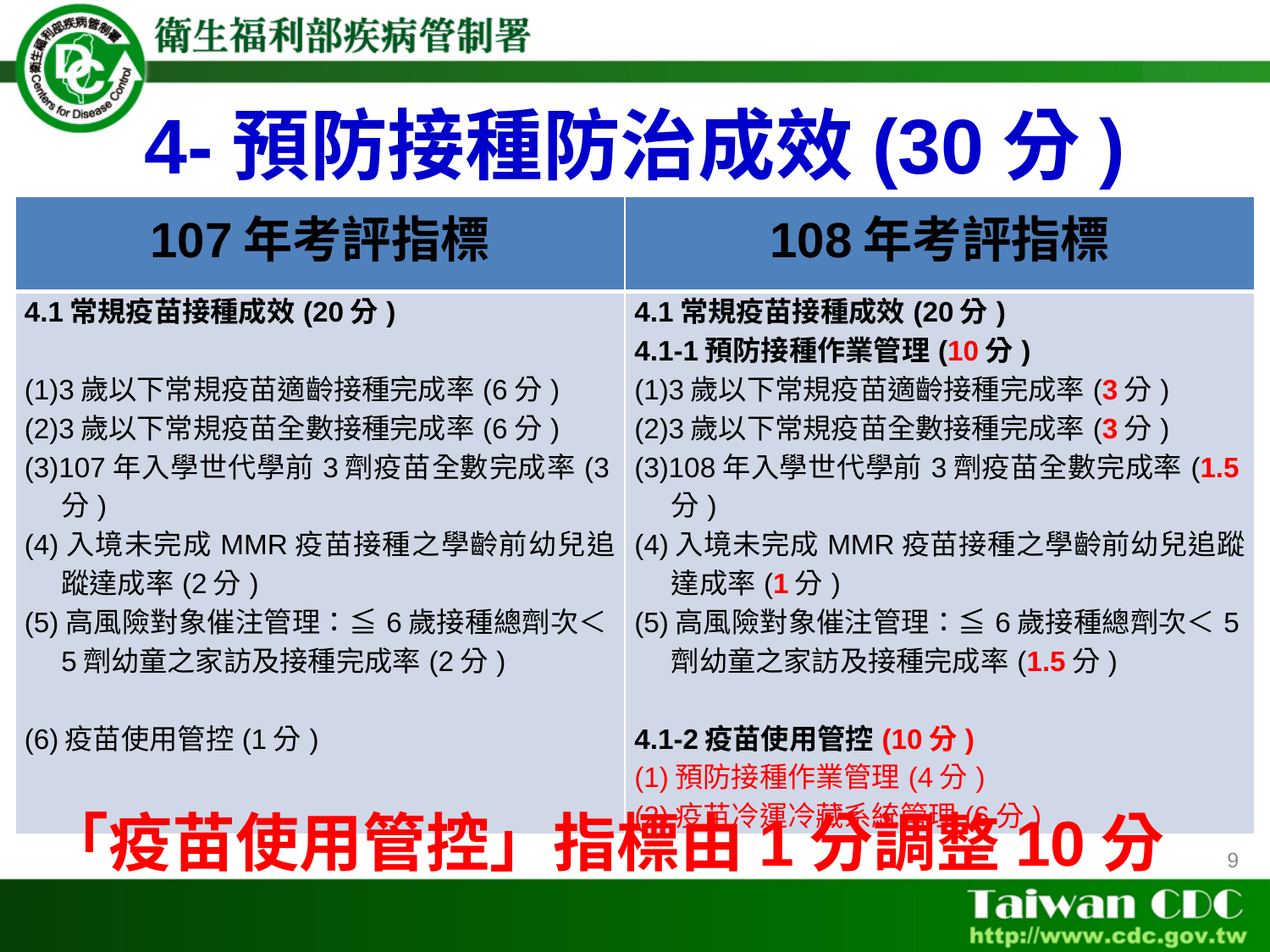

# 4-預防接種防治成效(30分)
| 107年考評指標 | 108年考評指標 |
| --- | --- |
| 4.1常規疫苗接種成效(20分) (1)3歲以下常規疫苗適齡接種完成率(6分) (2)3歲以下常規疫苗全數接種完成率(6分) (3)107年入學世代學前3劑疫苗全數完成率(3分) (4)入境未完成MMR疫苗接種之學齡前幼兒追蹤達成率(2分) (5)高風險對象催注管理：≦6歲接種總劑次＜5劑幼童之家訪及接種完成率(2分) (6)疫苗使用管控(1分) | 4.1常規疫苗接種成效(20分) 4.1-1預防接種作業管理(10分) (1)3歲以下常規疫苗適齡接種完成率(3分) (2)3歲以下常規疫苗全數接種完成率(3分) (3)108年入學世代學前3劑疫苗全數完成率(1.5分) (4)入境未完成MMR疫苗接種之學齡前幼兒追蹤達成率(1分) (5)高風險對象催注管理：≦6歲接種總劑次＜5劑幼童之家訪及接種完成率(1.5分) 4.1-2疫苗使用管控(10分) (1)預防接種作業管理(4分) (2)疫苗冷運冷藏系統管理(6分) |
「疫苗使用管控」指標由1分調整10分
9